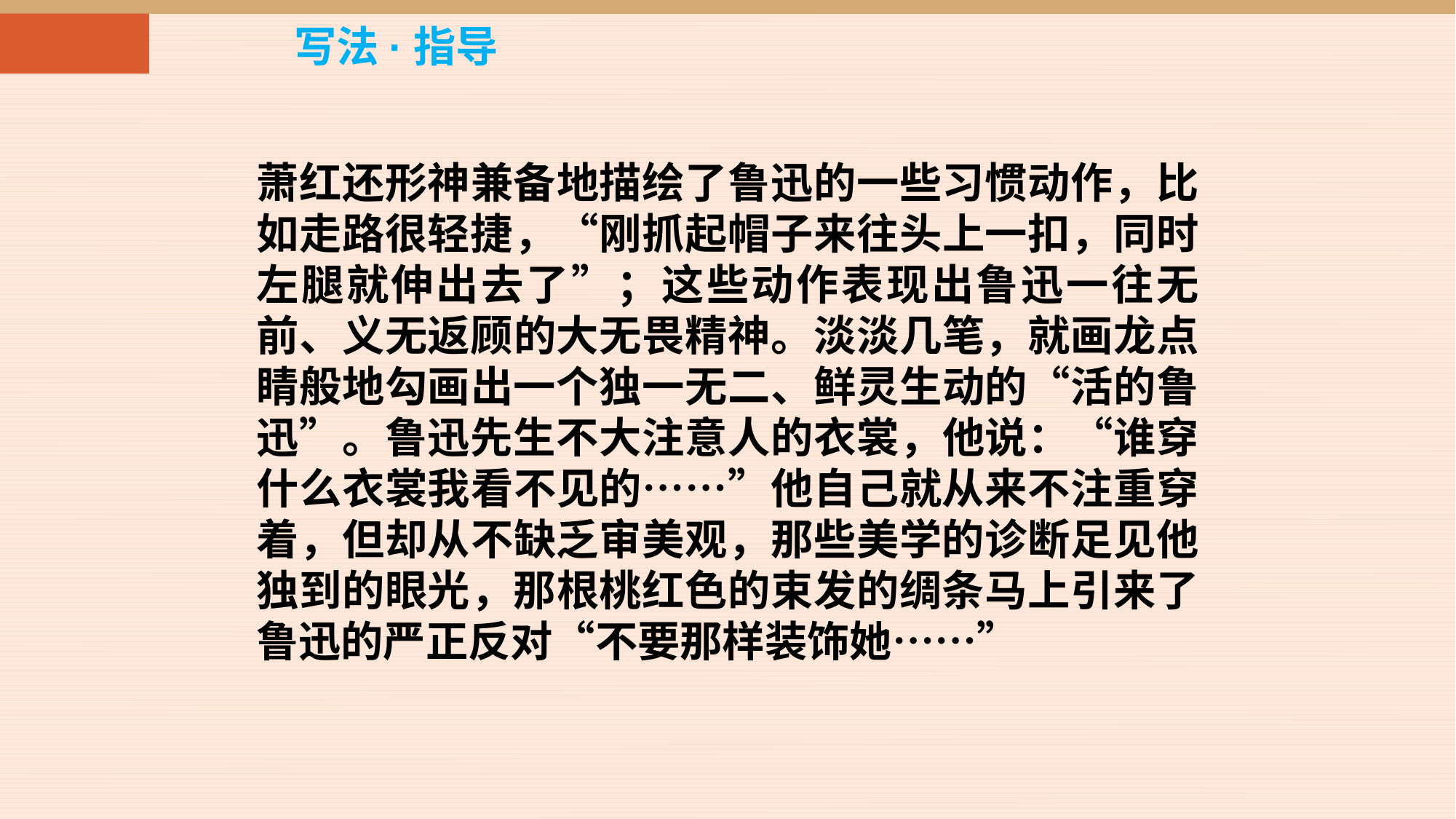

写法·指导
萧红还形神兼备地描绘了鲁迅的一些习惯动作，比如走路很轻捷，“刚抓起帽子来往头上一扣，同时左腿就伸出去了”；这些动作表现出鲁迅一往无前、义无返顾的大无畏精神。淡淡几笔，就画龙点睛般地勾画出一个独一无二、鲜灵生动的“活的鲁迅”。鲁迅先生不大注意人的衣裳，他说：“谁穿什么衣裳我看不见的……”他自己就从来不注重穿着，但却从不缺乏审美观，那些美学的诊断足见他独到的眼光，那根桃红色的束发的绸条马上引来了鲁迅的严正反对“不要那样装饰她……”